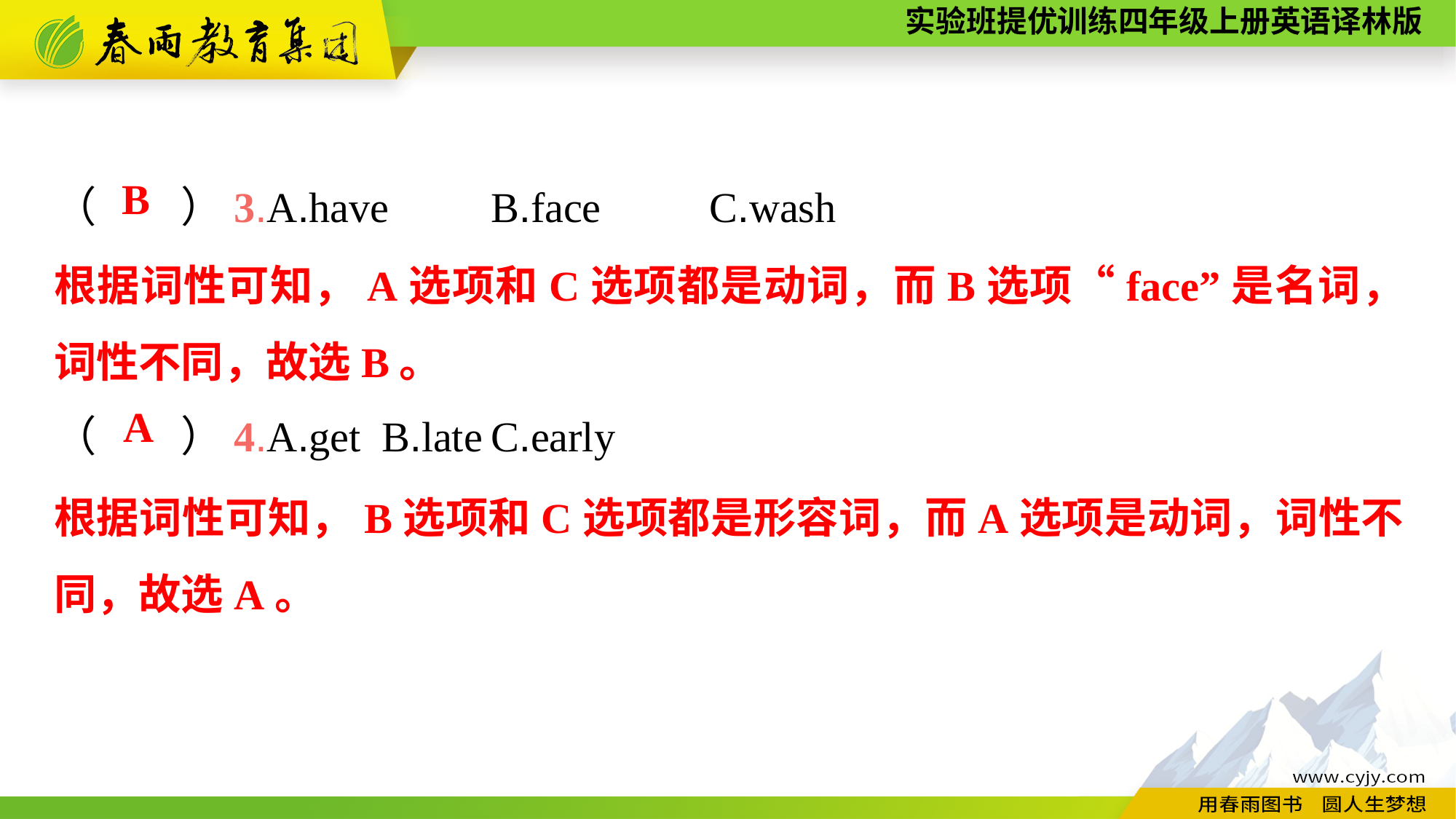

（　　）3.A.have	B.face	C.wash

（　　）4.A.get	B.late	C.early
B
根据词性可知，A选项和C选项都是动词，而B选项“face”是名词，词性不同，故选B。
A
根据词性可知，B选项和C选项都是形容词，而A选项是动词，词性不同，故选A。